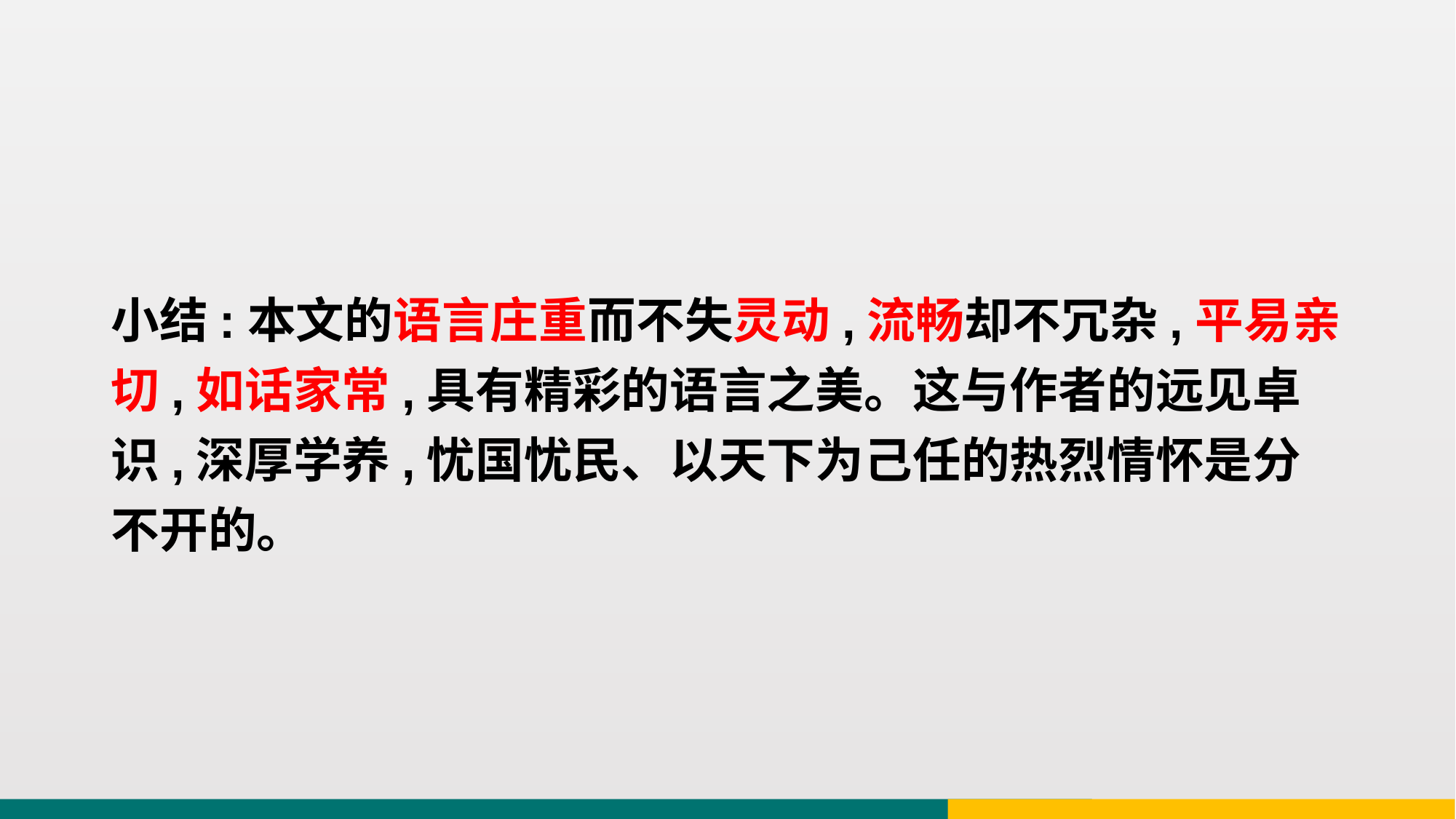

小结:本文的语言庄重而不失灵动,流畅却不冗杂,平易亲切,如话家常,具有精彩的语言之美。这与作者的远见卓识,深厚学养,忧国忧民、以天下为己任的热烈情怀是分不开的。